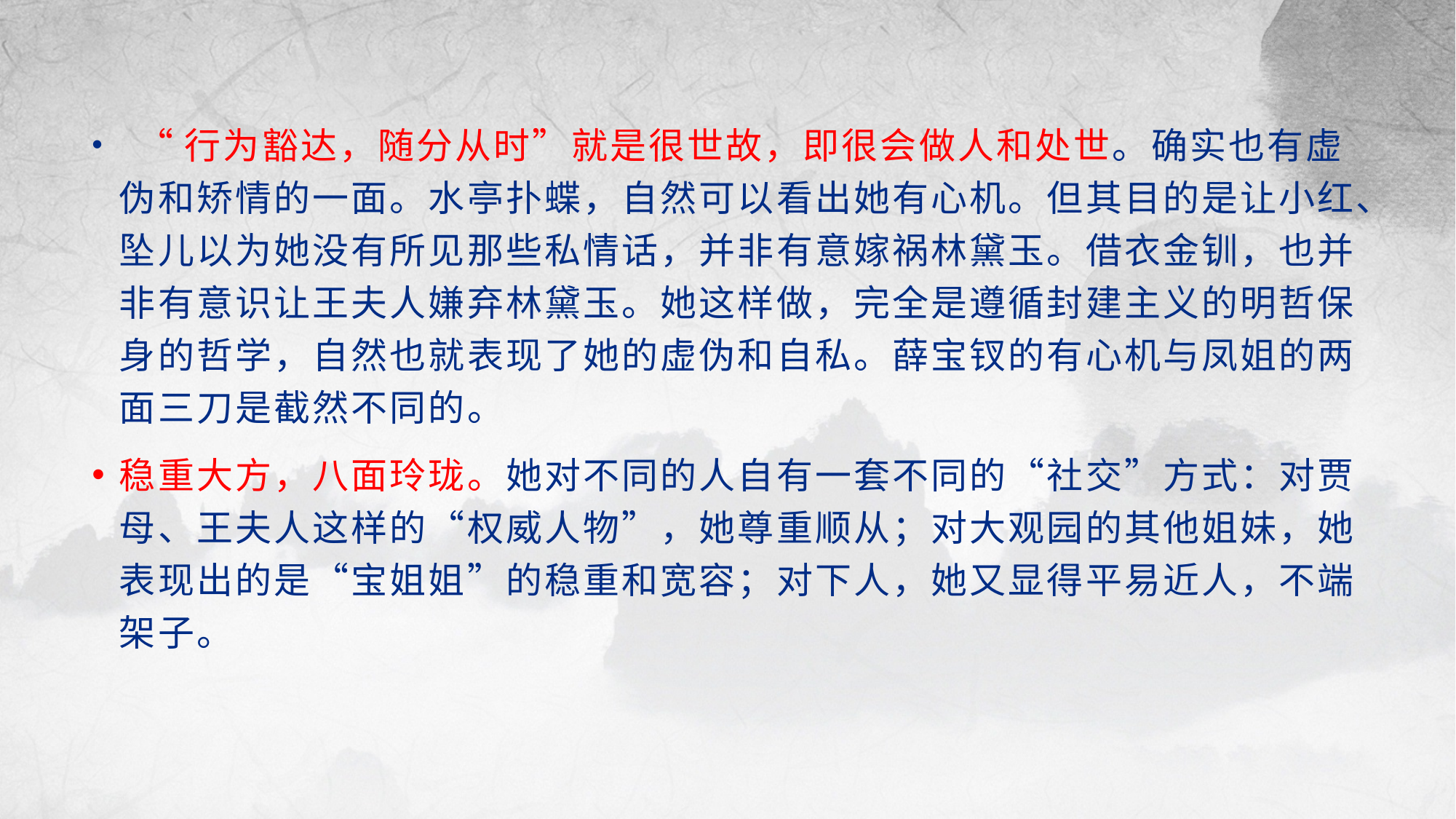

“行为豁达，随分从时”就是很世故，即很会做人和处世。确实也有虚伪和矫情的一面。水亭扑蝶，自然可以看出她有心机。但其目的是让小红、坠儿以为她没有所见那些私情话，并非有意嫁祸林黛玉。借衣金钏，也并非有意识让王夫人嫌弃林黛玉。她这样做，完全是遵循封建主义的明哲保身的哲学，自然也就表现了她的虚伪和自私。薛宝钗的有心机与凤姐的两面三刀是截然不同的。
稳重大方，八面玲珑。她对不同的人自有一套不同的“社交”方式：对贾母、王夫人这样的“权威人物”，她尊重顺从；对大观园的其他姐妹，她表现出的是“宝姐姐”的稳重和宽容；对下人，她又显得平易近人，不端架子。